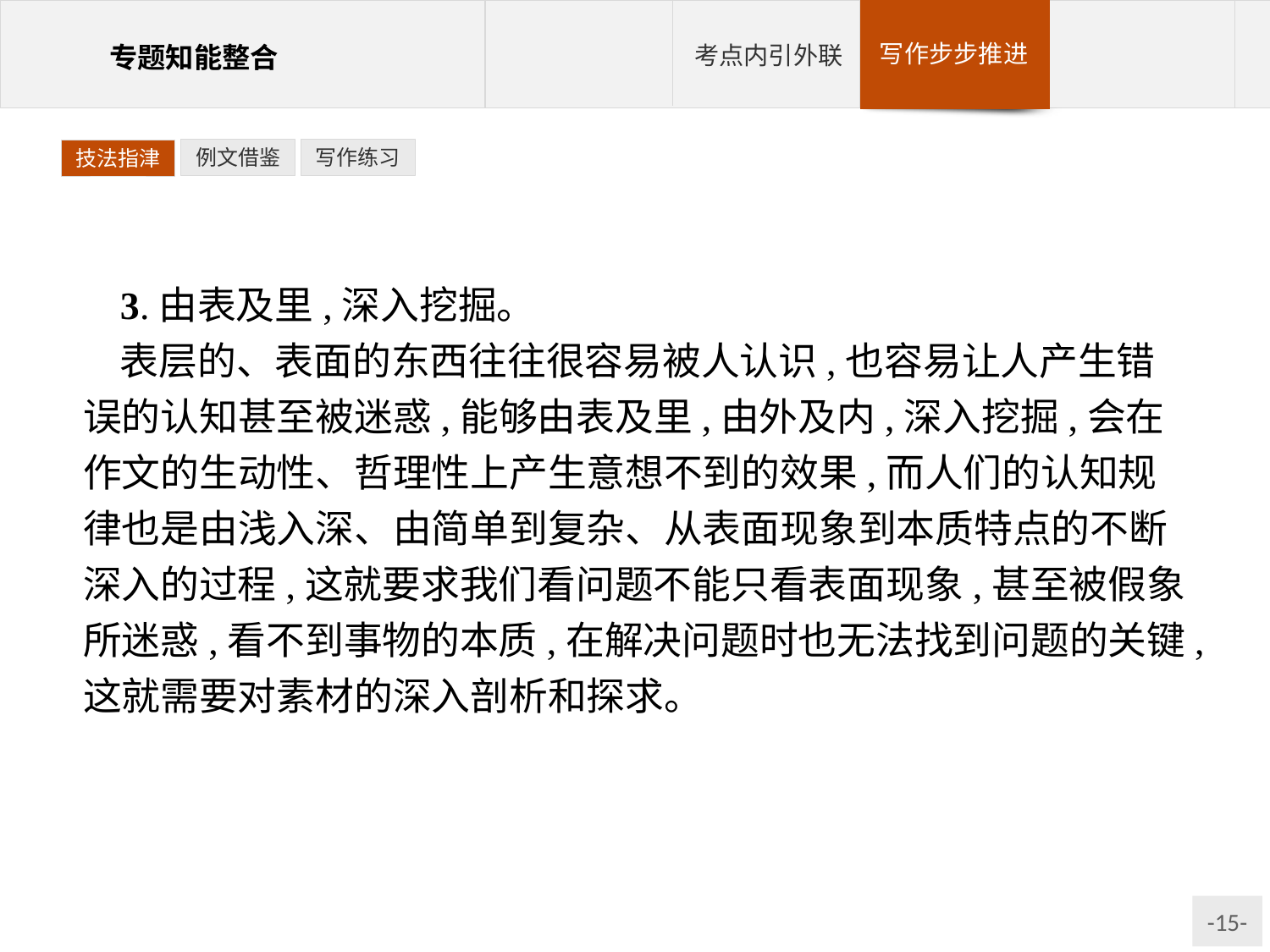

例文借鉴
写作练习
技法指津
3.由表及里,深入挖掘。
表层的、表面的东西往往很容易被人认识,也容易让人产生错误的认知甚至被迷惑,能够由表及里,由外及内,深入挖掘,会在作文的生动性、哲理性上产生意想不到的效果,而人们的认知规律也是由浅入深、由简单到复杂、从表面现象到本质特点的不断深入的过程,这就要求我们看问题不能只看表面现象,甚至被假象所迷惑,看不到事物的本质,在解决问题时也无法找到问题的关键,这就需要对素材的深入剖析和探求。